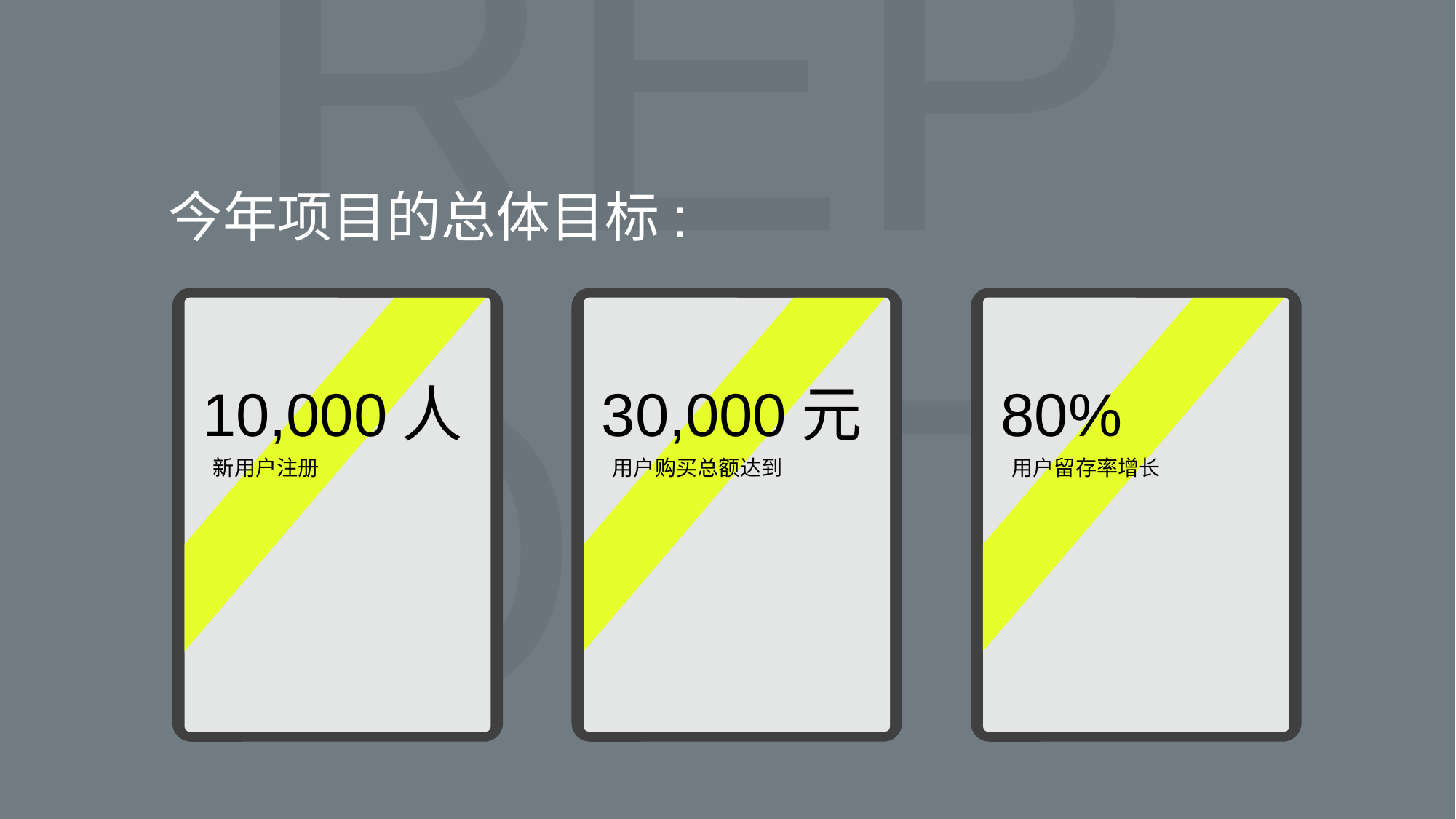

REPORT
今年项目的总体目标:

10,000人
30,000元
80%
新用户注册
用户购买总额达到
用户留存率增长